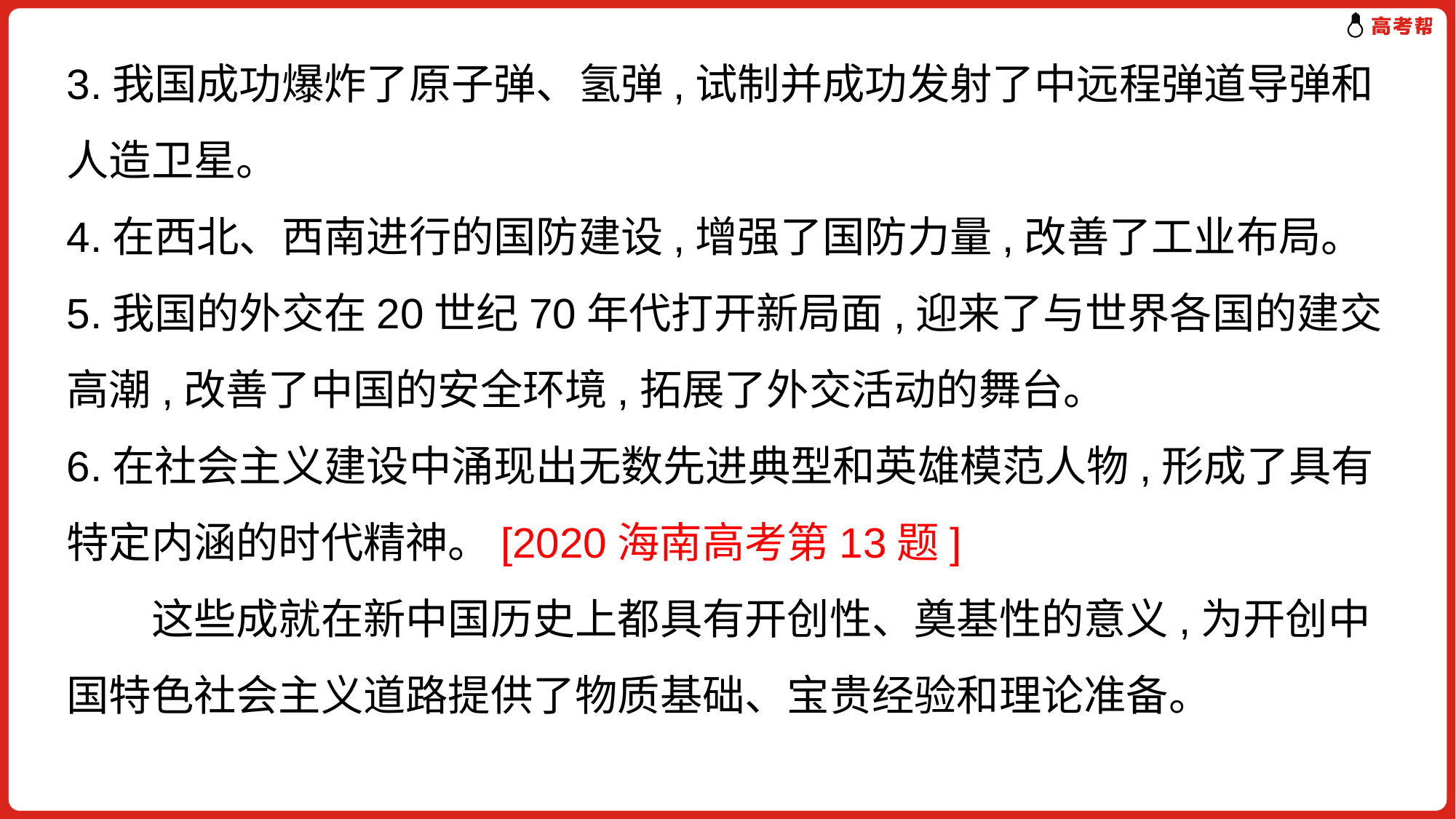

3.我国成功爆炸了原子弹、氢弹,试制并成功发射了中远程弹道导弹和人造卫星。
4.在西北、西南进行的国防建设,增强了国防力量,改善了工业布局。
5.我国的外交在20世纪70年代打开新局面,迎来了与世界各国的建交高潮,改善了中国的安全环境,拓展了外交活动的舞台。
6.在社会主义建设中涌现出无数先进典型和英雄模范人物,形成了具有特定内涵的时代精神。[2020海南高考第13题]
　　这些成就在新中国历史上都具有开创性、奠基性的意义,为开创中国特色社会主义道路提供了物质基础、宝贵经验和理论准备。